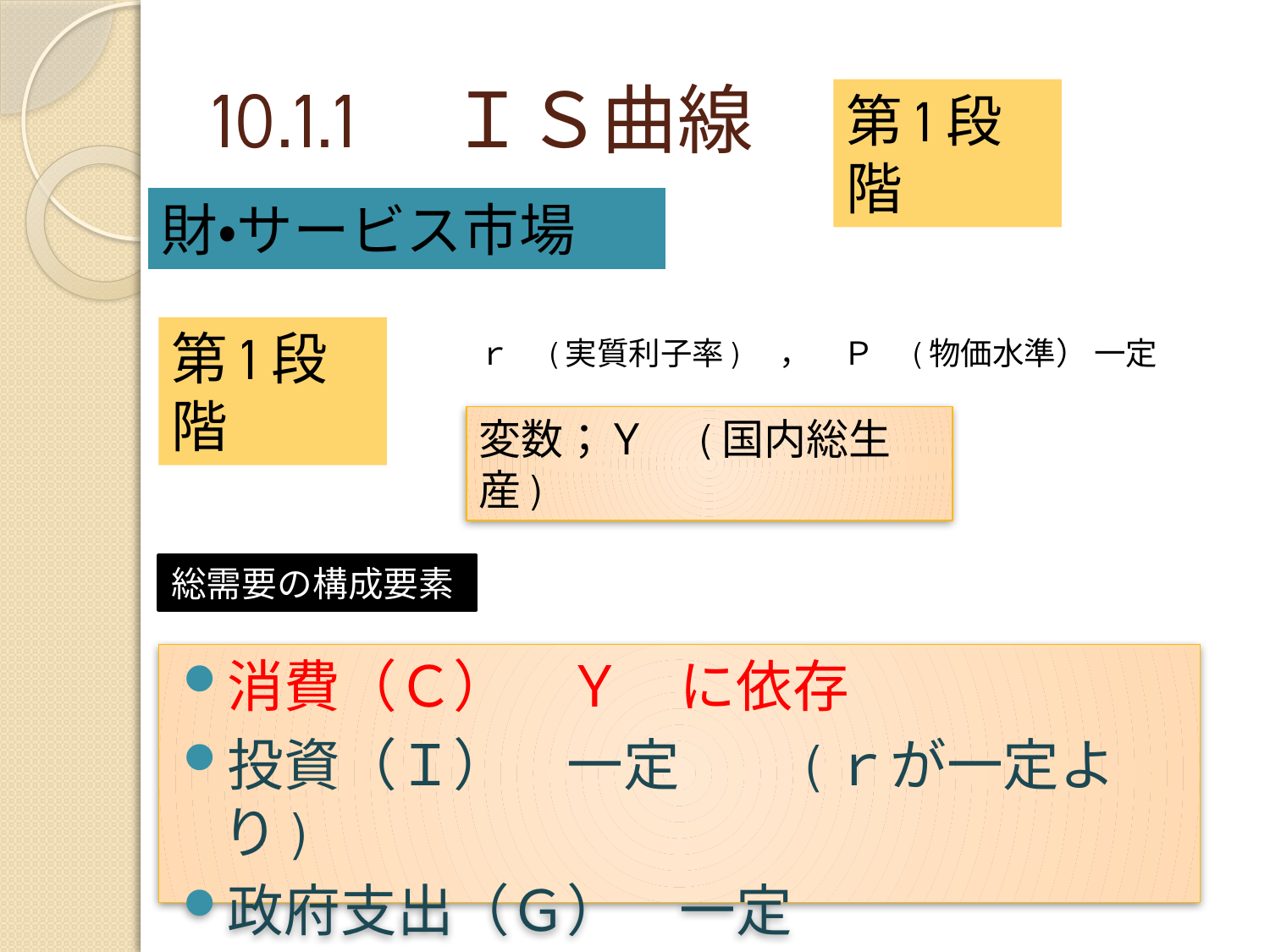

# 10.1.1　ＩＳ曲線
第1段階
財・サービス市場
第1段階
ｒ　(実質利子率)　，　Ｐ　(物価水準）
一定
変数；Ｙ　(国内総生産)
総需要の構成要素
消費（Ｃ）　Ｙ　に依存
投資（Ｉ）　一定　　(ｒが一定より)
政府支出（Ｇ）　一定